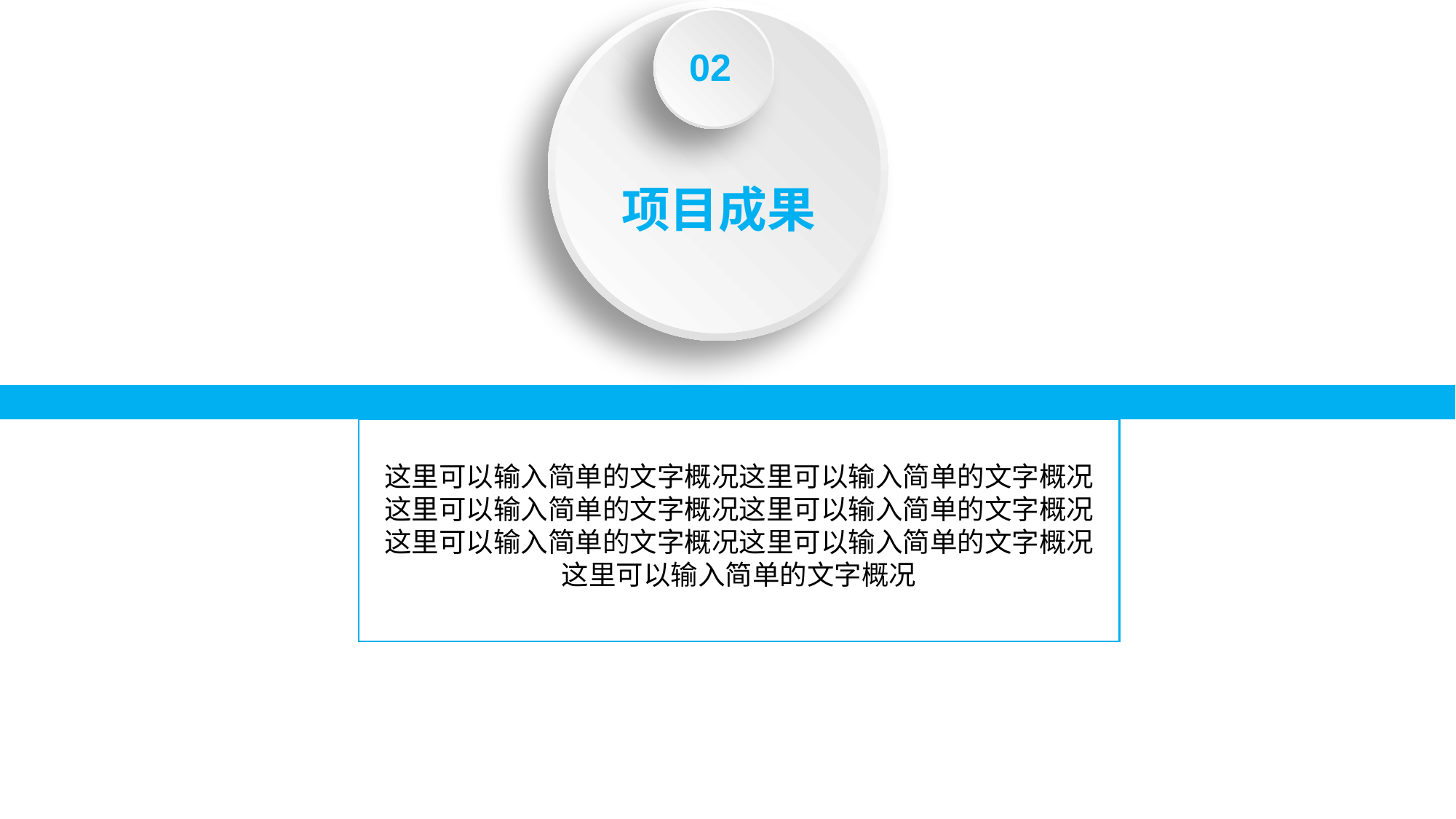

项目成果

02

这里可以输入简单的文字概况这里可以输入简单的文字概况
这里可以输入简单的文字概况这里可以输入简单的文字概况
这里可以输入简单的文字概况这里可以输入简单的文字概况
这里可以输入简单的文字概况